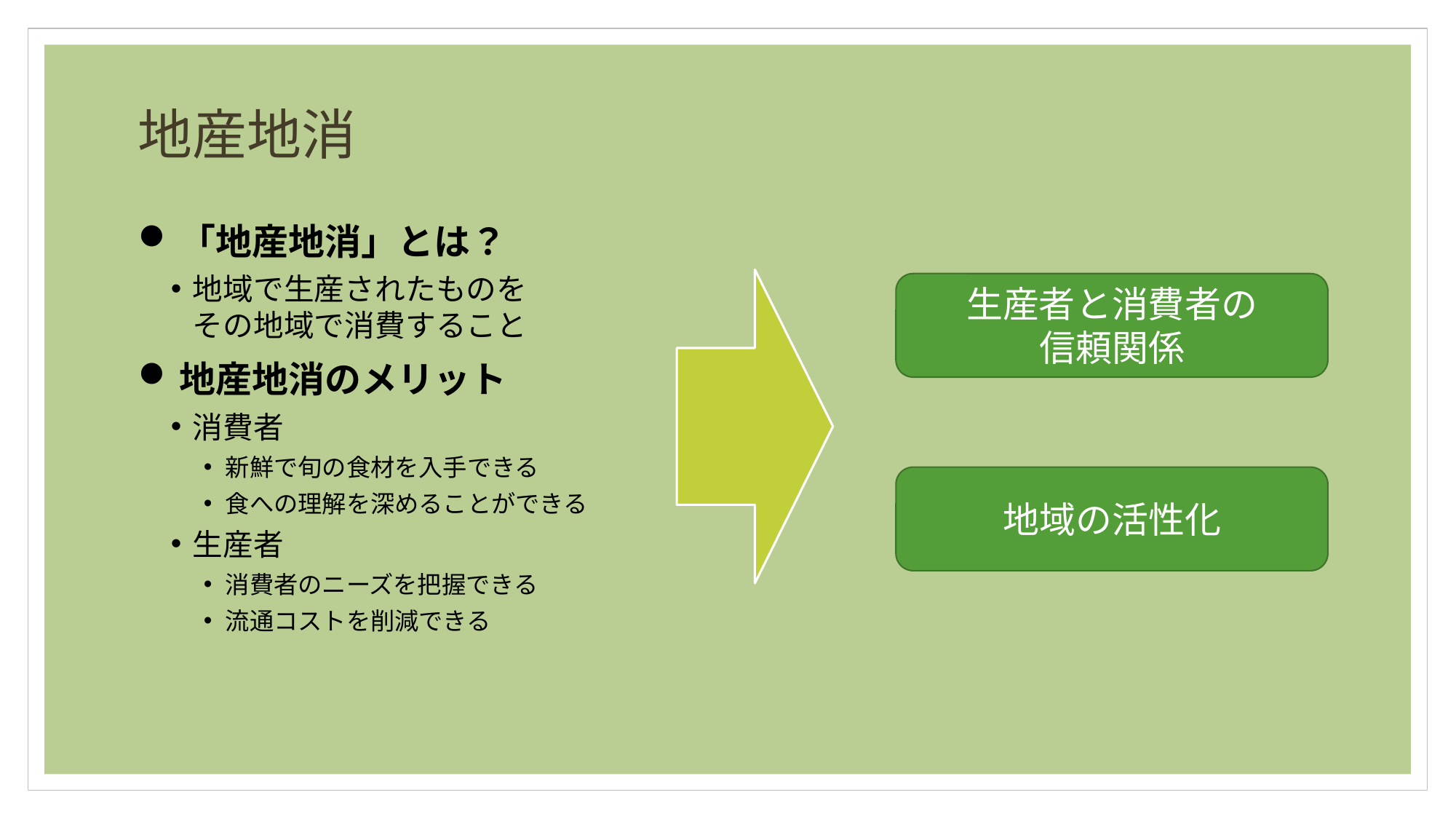

# 地産地消
「地産地消」とは？
地域で生産されたものを
その地域で消費すること
地産地消のメリット
消費者
新鮮で旬の食材を入手できる
食への理解を深めることができる
生産者
消費者のニーズを把握できる
流通コストを削減できる
生産者と消費者の
信頼関係

地域の活性化